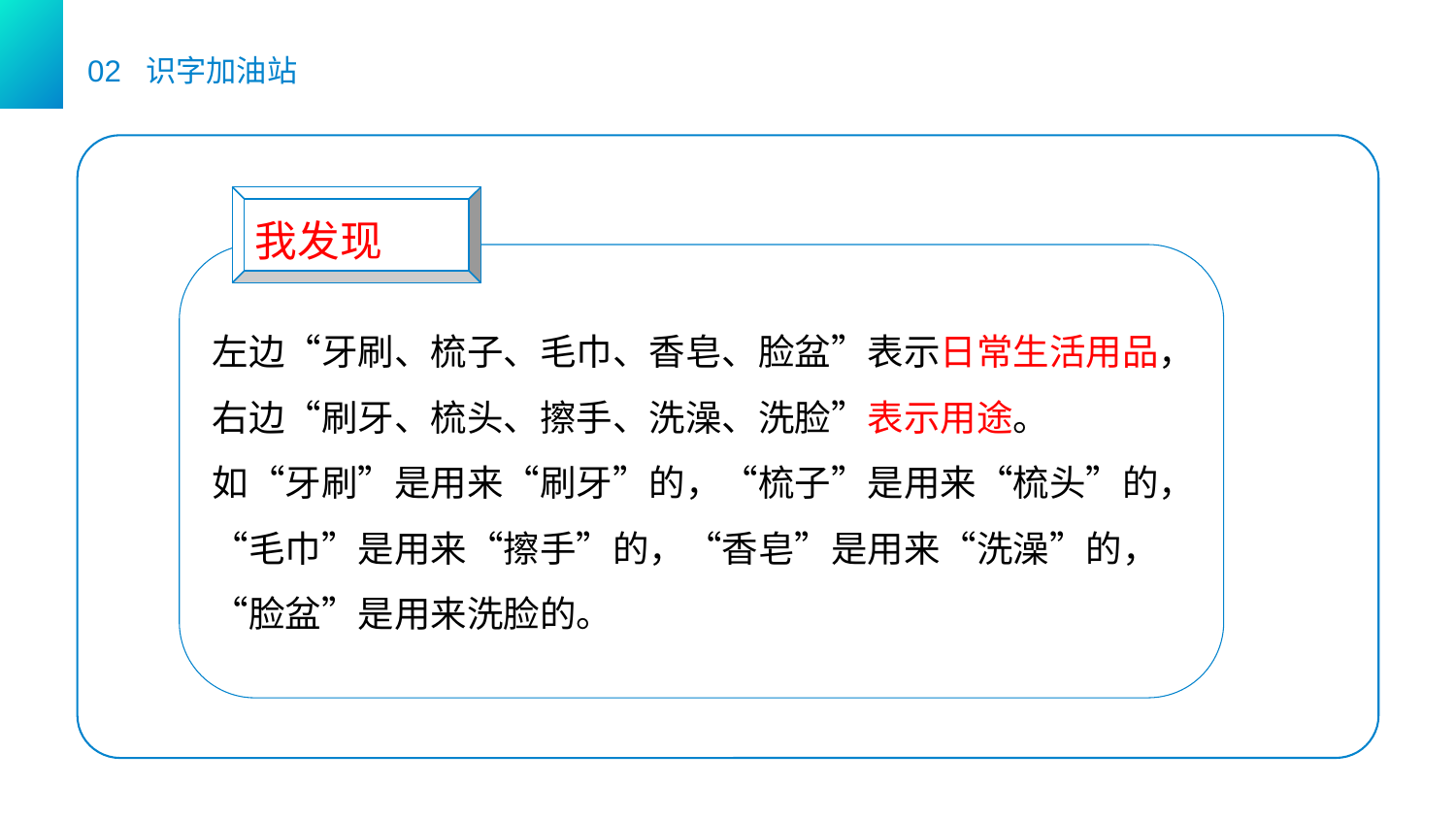

02  识字加油站
我发现
左边“牙刷、梳子、毛巾、香皂、脸盆”表示日常生活用品，
右边“刷牙、梳头、擦手、洗澡、洗脸”表示用途。
如“牙刷”是用来“刷牙”的，“梳子”是用来“梳头”的，“毛巾”是用来“擦手”的，“香皂”是用来“洗澡”的，“脸盆”是用来洗脸的。